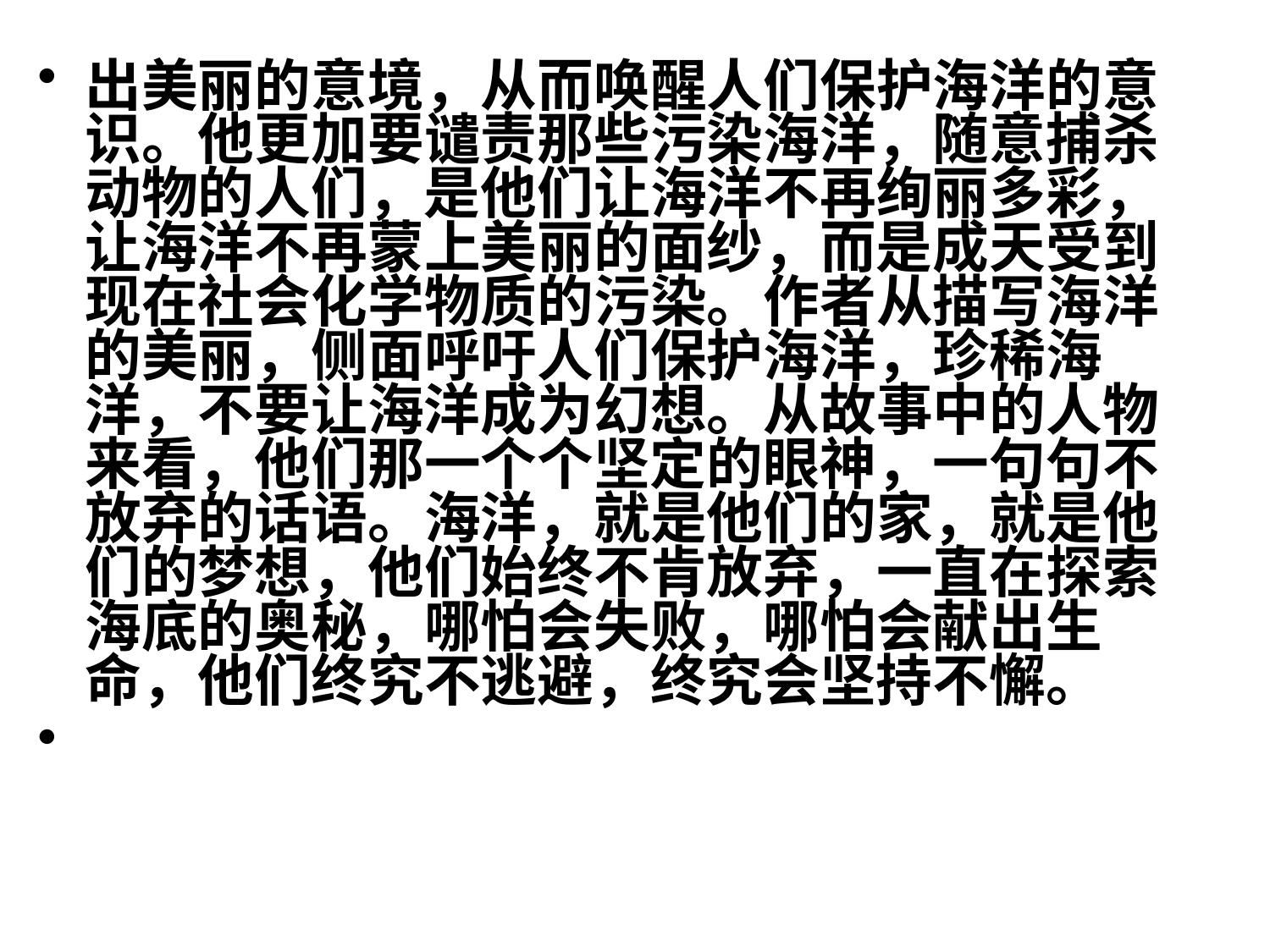

#
出美丽的意境，从而唤醒人们保护海洋的意识。他更加要谴责那些污染海洋，随意捕杀动物的人们，是他们让海洋不再绚丽多彩，让海洋不再蒙上美丽的面纱，而是成天受到现在社会化学物质的污染。作者从描写海洋的美丽，侧面呼吁人们保护海洋，珍稀海洋，不要让海洋成为幻想。从故事中的人物来看，他们那一个个坚定的眼神，一句句不放弃的话语。海洋，就是他们的家，就是他们的梦想，他们始终不肯放弃，一直在探索海底的奥秘，哪怕会失败，哪怕会献出生命，他们终究不逃避，终究会坚持不懈。